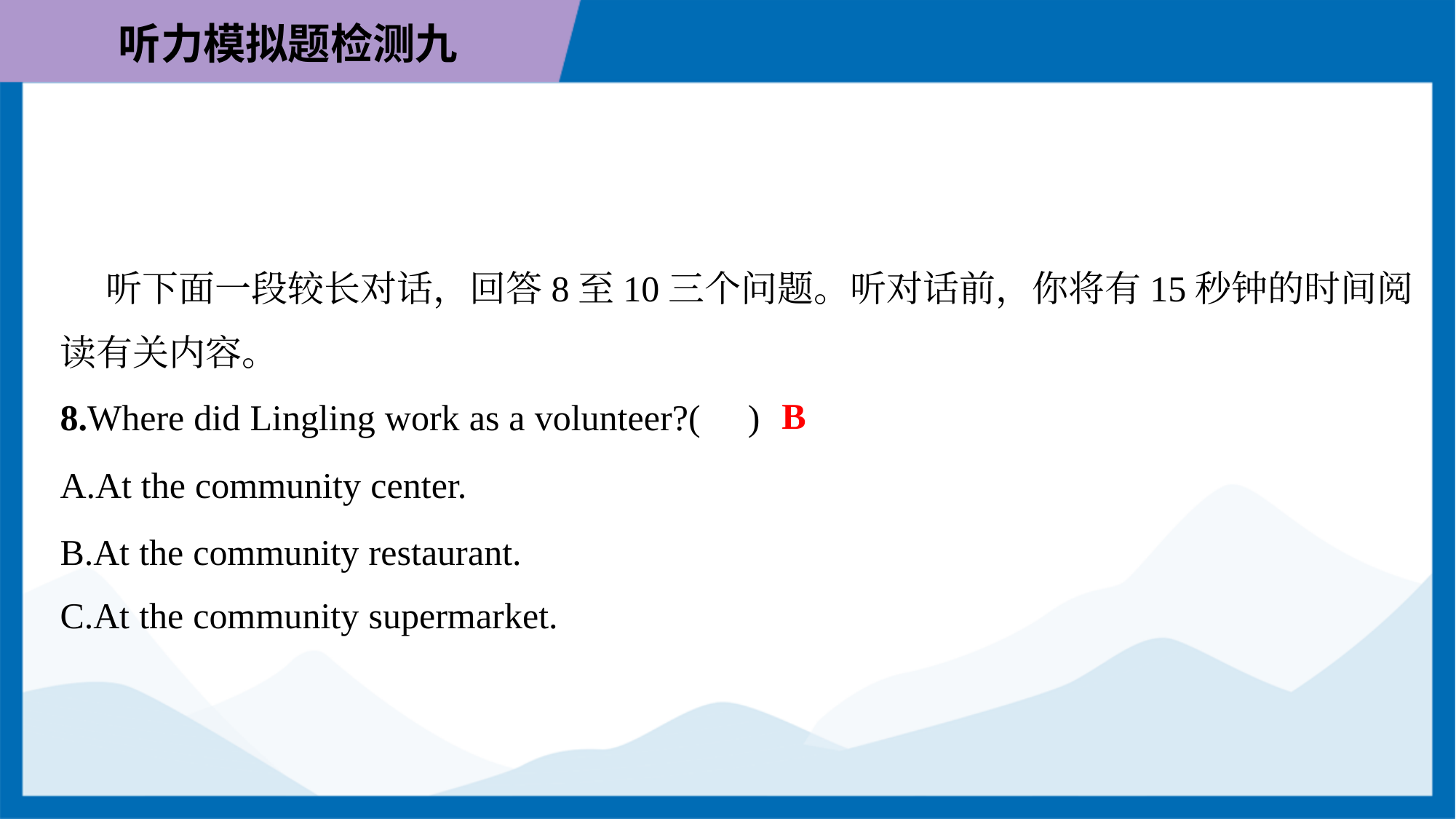

听下面一段较长对话，回答8至10三个问题。听对话前，你将有15秒钟的时间阅
读有关内容。
B
8.Where did Lingling work as a volunteer?(     )
A.At the community center.
B.At the community restaurant.
C.At the community supermarket.